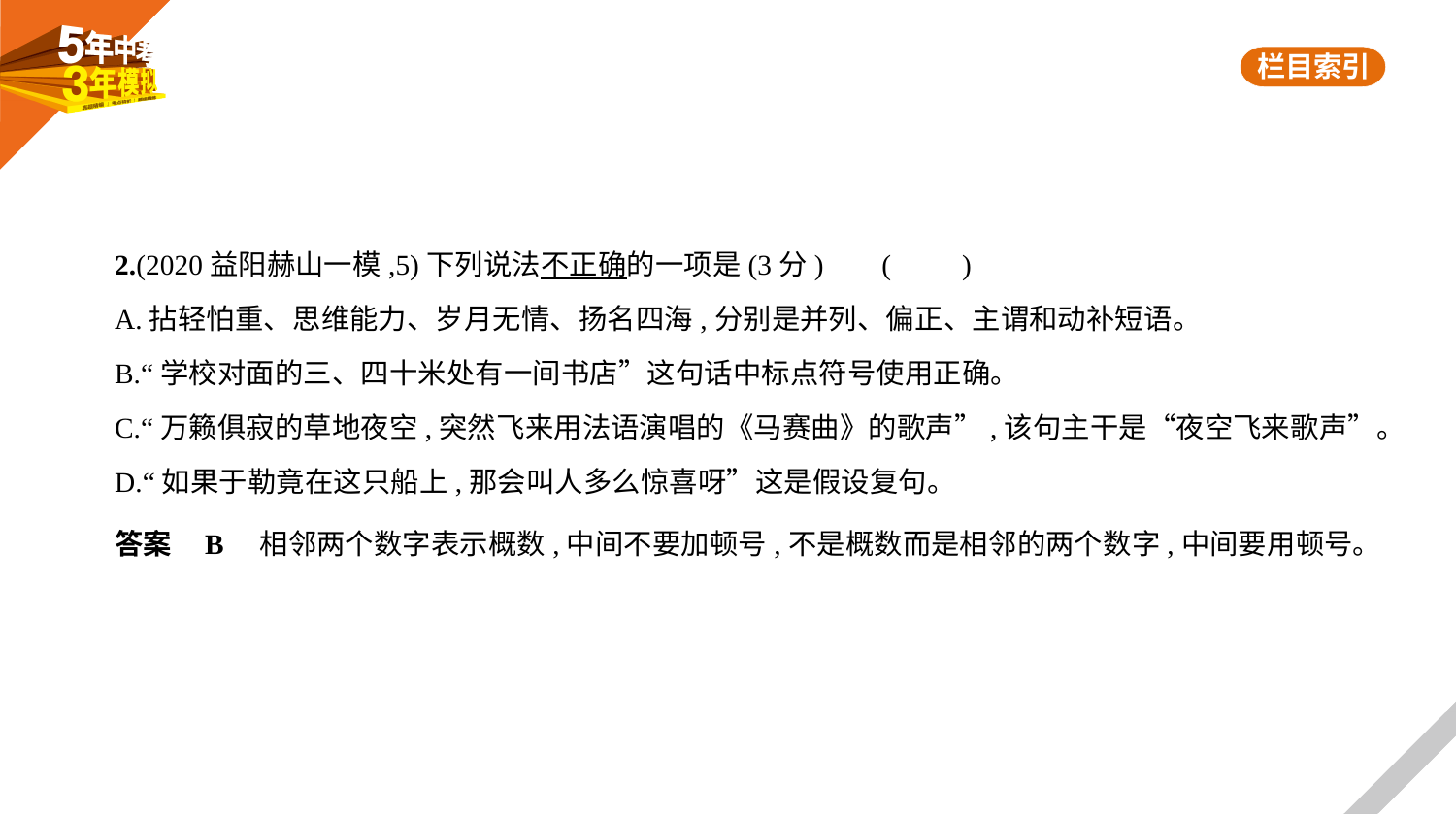

2.(2020益阳赫山一模,5)下列说法不正确的一项是(3分)     (　　)
A.拈轻怕重、思维能力、岁月无情、扬名四海,分别是并列、偏正、主谓和动补短语。
B.“学校对面的三、四十米处有一间书店”这句话中标点符号使用正确。
C.“万籁俱寂的草地夜空,突然飞来用法语演唱的《马赛曲》的歌声”,该句主干是“夜空飞来歌声”。
D.“如果于勒竟在这只船上,那会叫人多么惊喜呀”这是假设复句。
答案    B　相邻两个数字表示概数,中间不要加顿号,不是概数而是相邻的两个数字,中间要用顿号。